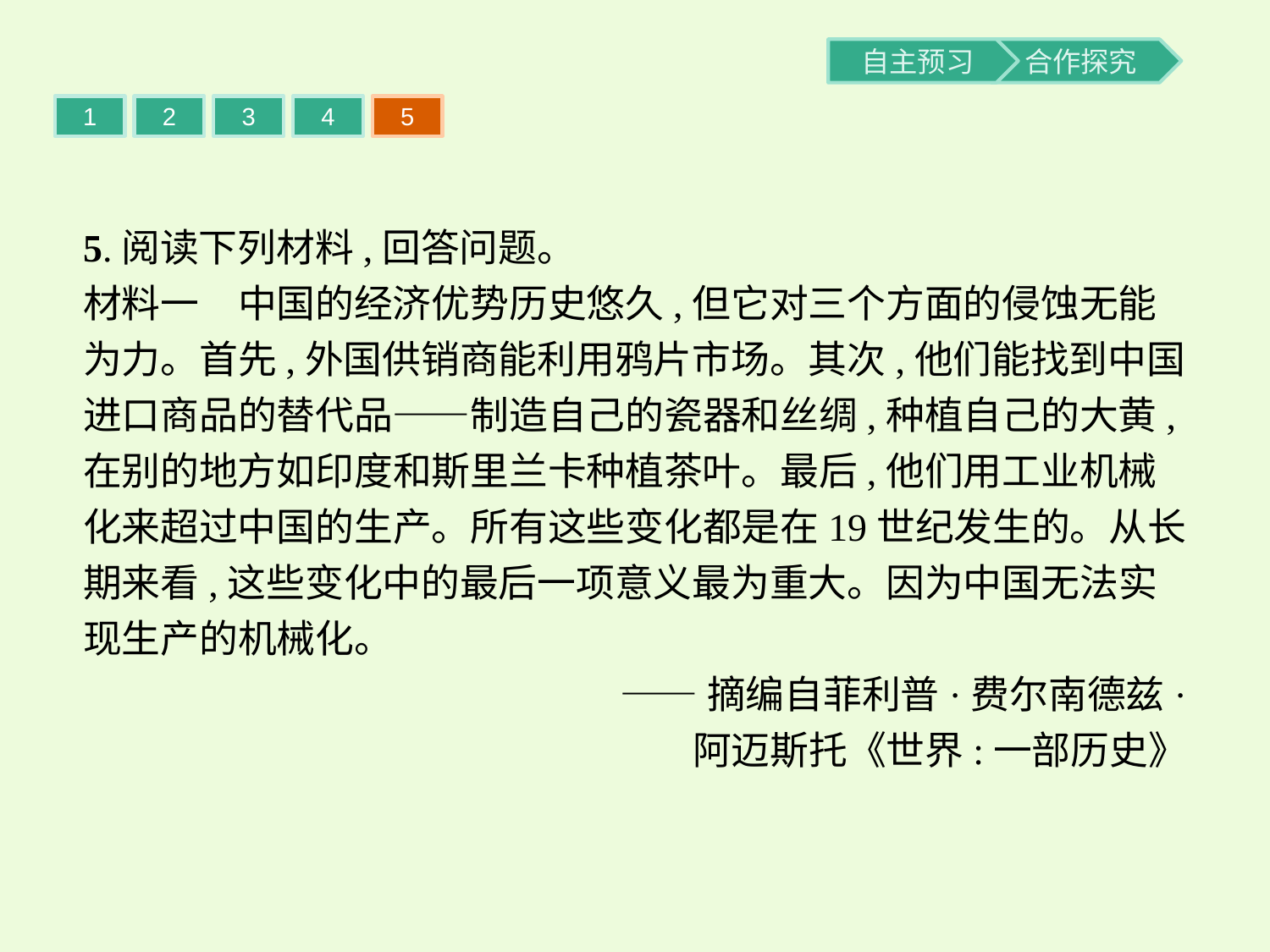

1
2
3
4
5
5.阅读下列材料,回答问题。
材料一　中国的经济优势历史悠久,但它对三个方面的侵蚀无能为力。首先,外国供销商能利用鸦片市场。其次,他们能找到中国进口商品的替代品——制造自己的瓷器和丝绸,种植自己的大黄,在别的地方如印度和斯里兰卡种植茶叶。最后,他们用工业机械化来超过中国的生产。所有这些变化都是在19世纪发生的。从长期来看,这些变化中的最后一项意义最为重大。因为中国无法实现生产的机械化。
——摘编自菲利普·费尔南德兹·
阿迈斯托《世界:一部历史》